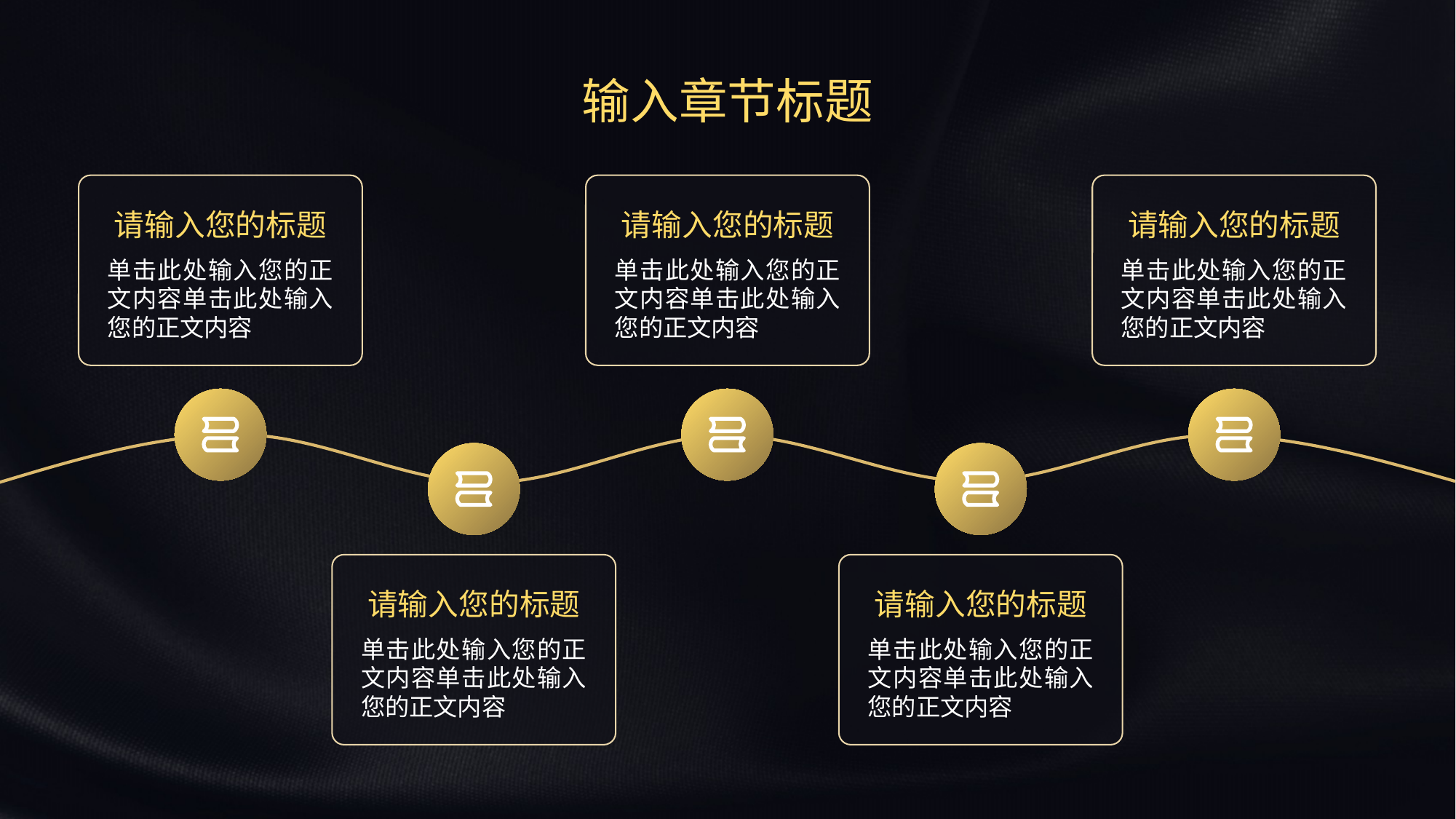

输入章节标题

请输入您的标题
单击此处输入您的正文内容单击此处输入您的正文内容

请输入您的标题
单击此处输入您的正文内容单击此处输入您的正文内容

请输入您的标题
单击此处输入您的正文内容单击此处输入您的正文内容

请输入您的标题
单击此处输入您的正文内容单击此处输入您的正文内容

请输入您的标题
单击此处输入您的正文内容单击此处输入您的正文内容